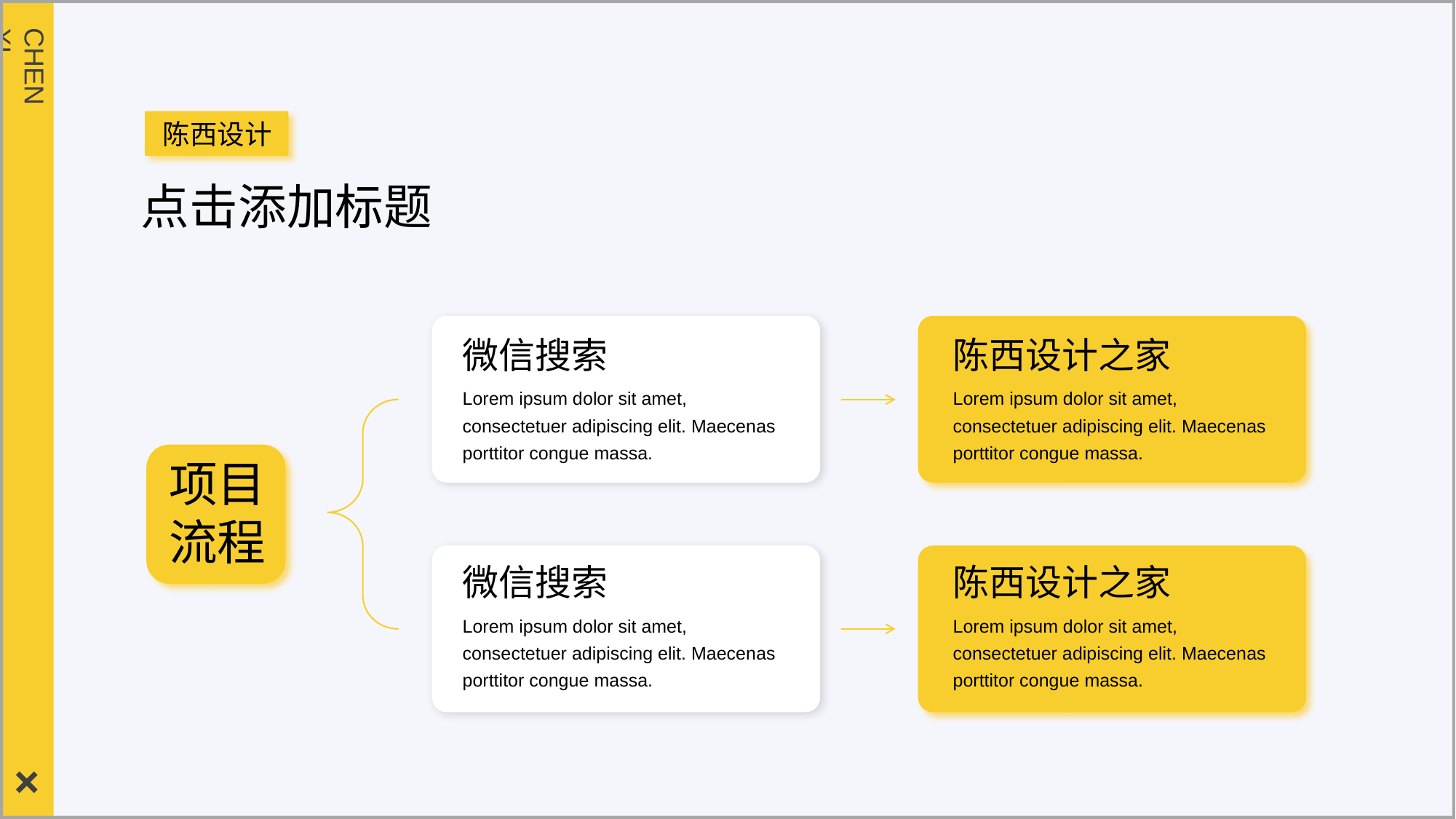

CHENXI

陈西设计
点击添加标题

微信搜索
陈西设计之家
Lorem ipsum dolor sit amet, consectetuer adipiscing elit. Maecenas porttitor congue massa.
Lorem ipsum dolor sit amet, consectetuer adipiscing elit. Maecenas porttitor congue massa.

项目
流程

微信搜索
陈西设计之家
Lorem ipsum dolor sit amet, consectetuer adipiscing elit. Maecenas porttitor congue massa.
Lorem ipsum dolor sit amet, consectetuer adipiscing elit. Maecenas porttitor congue massa.